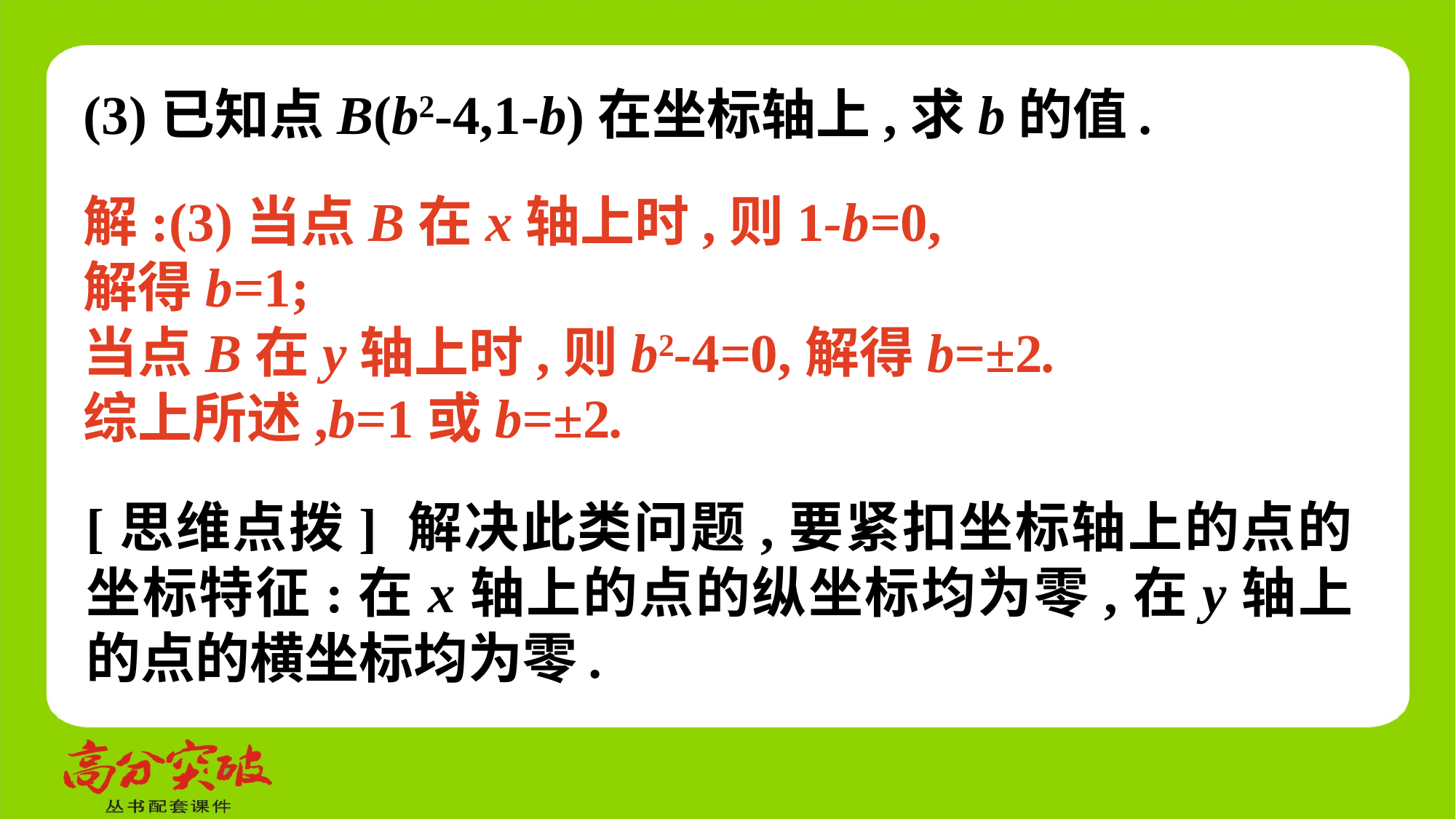

(3)已知点B(b2-4,1-b)在坐标轴上,求b的值.
解:(3)当点B在x轴上时,则1-b=0,
解得b=1;
当点B在y轴上时,则b2-4=0,解得b=±2.
综上所述,b=1或b=±2.
[思维点拨] 解决此类问题,要紧扣坐标轴上的点的坐标特征:在x轴上的点的纵坐标均为零,在y轴上的点的横坐标均为零.